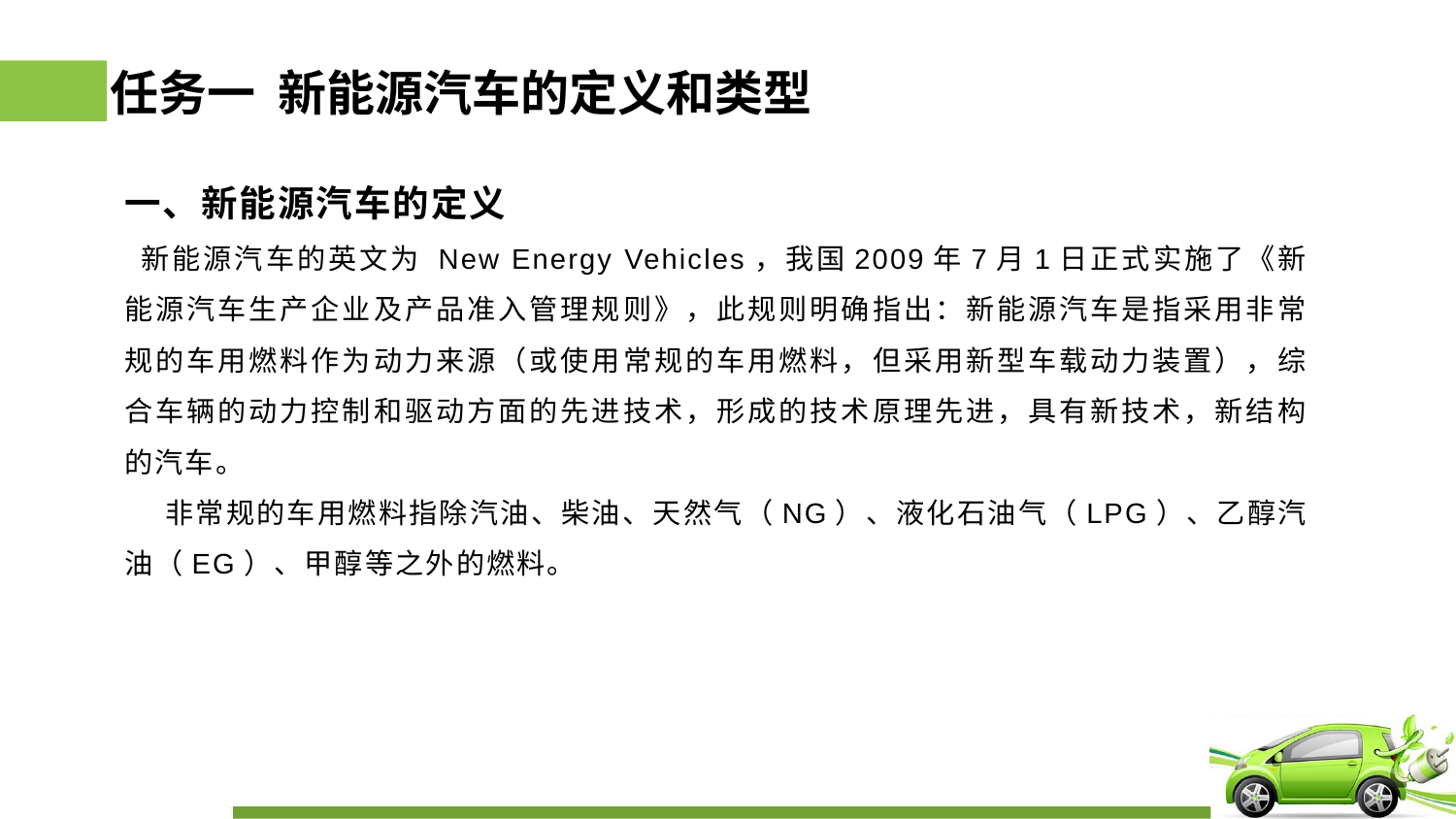

# 任务一  新能源汽车的定义和类型
一、新能源汽车的定义
 新能源汽车的英文为 New Energy Vehicles，我国2009年7月1日正式实施了《新能源汽车生产企业及产品准入管理规则》，此规则明确指出：新能源汽车是指采用非常规的车用燃料作为动力来源（或使用常规的车用燃料，但采用新型车载动力装置），综合车辆的动力控制和驱动方面的先进技术，形成的技术原理先进，具有新技术，新结构的汽车。
    非常规的车用燃料指除汽油、柴油、天然气（NG）、液化石油气（LPG）、乙醇汽油（EG）、甲醇等之外的燃料。